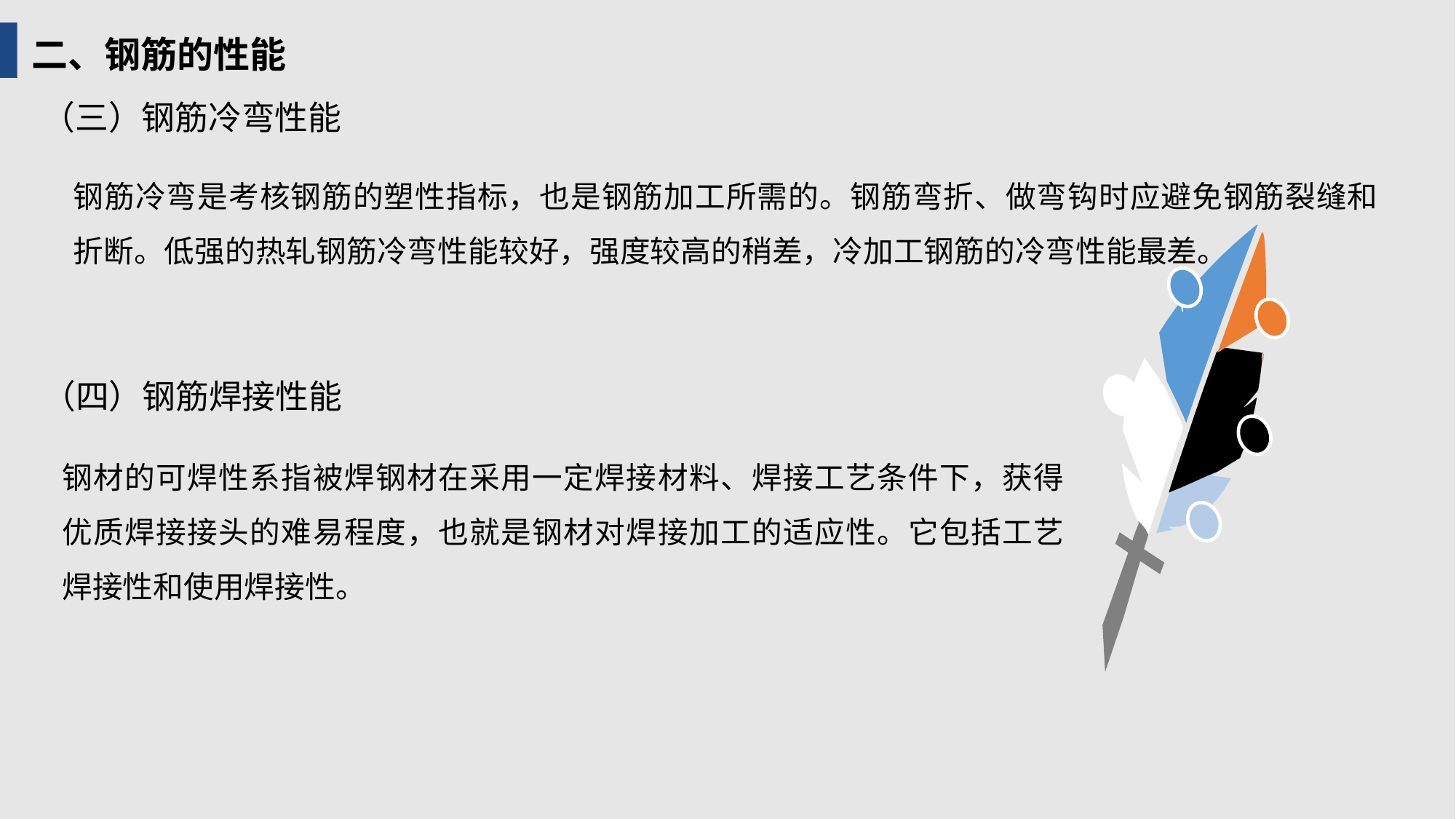

二、钢筋的性能
（三）钢筋冷弯性能
钢筋冷弯是考核钢筋的塑性指标，也是钢筋加工所需的。钢筋弯折、做弯钩时应避免钢筋裂缝和折断。低强的热轧钢筋冷弯性能较好，强度较高的稍差，冷加工钢筋的冷弯性能最差。

（四）钢筋焊接性能
钢材的可焊性系指被焊钢材在采用一定焊接材料、焊接工艺条件下，获得优质焊接接头的难易程度，也就是钢材对焊接加工的适应性。它包括工艺焊接性和使用焊接性。